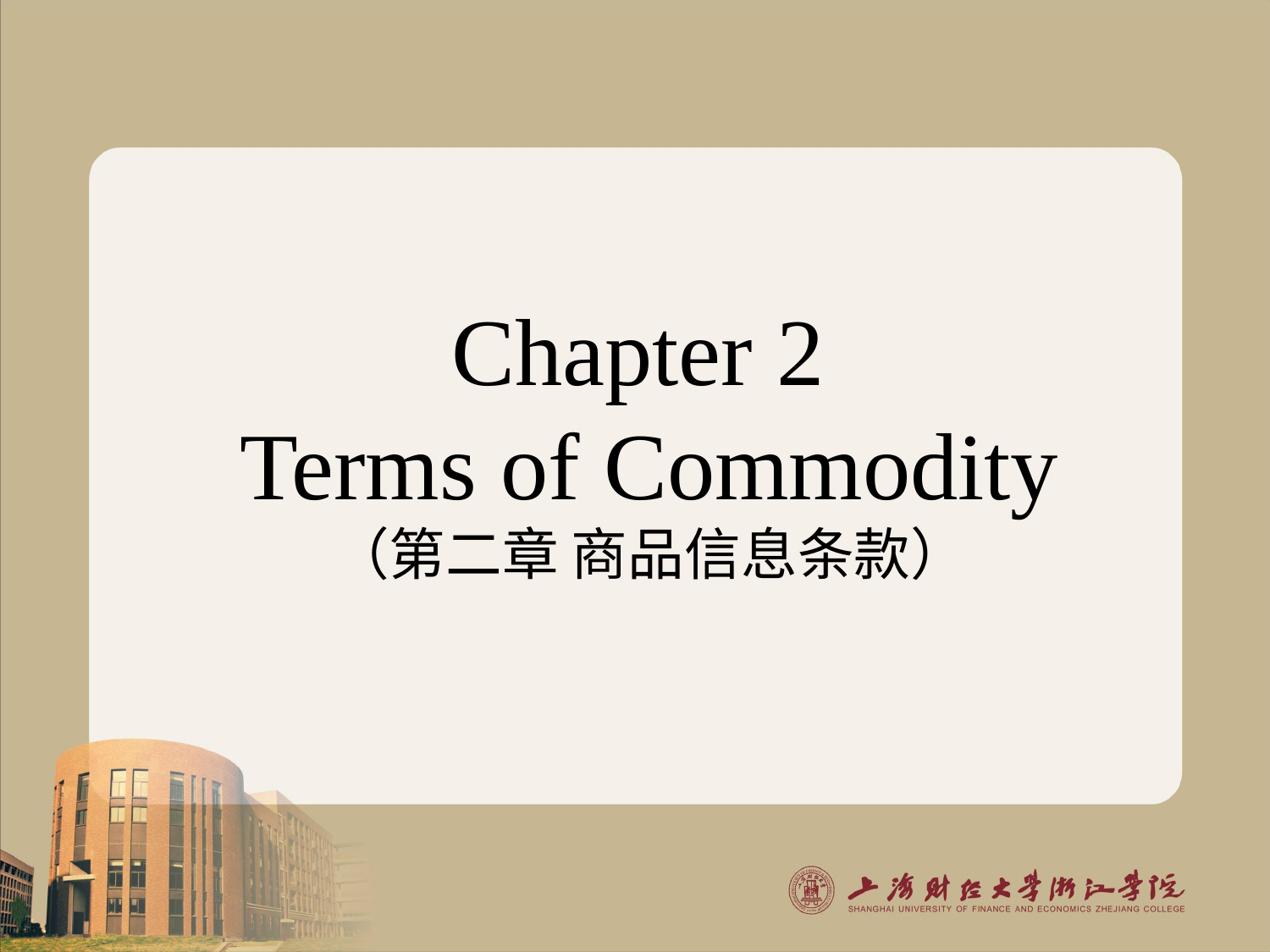

# Chapter 2 Terms of Commodity （第二章 商品信息条款）